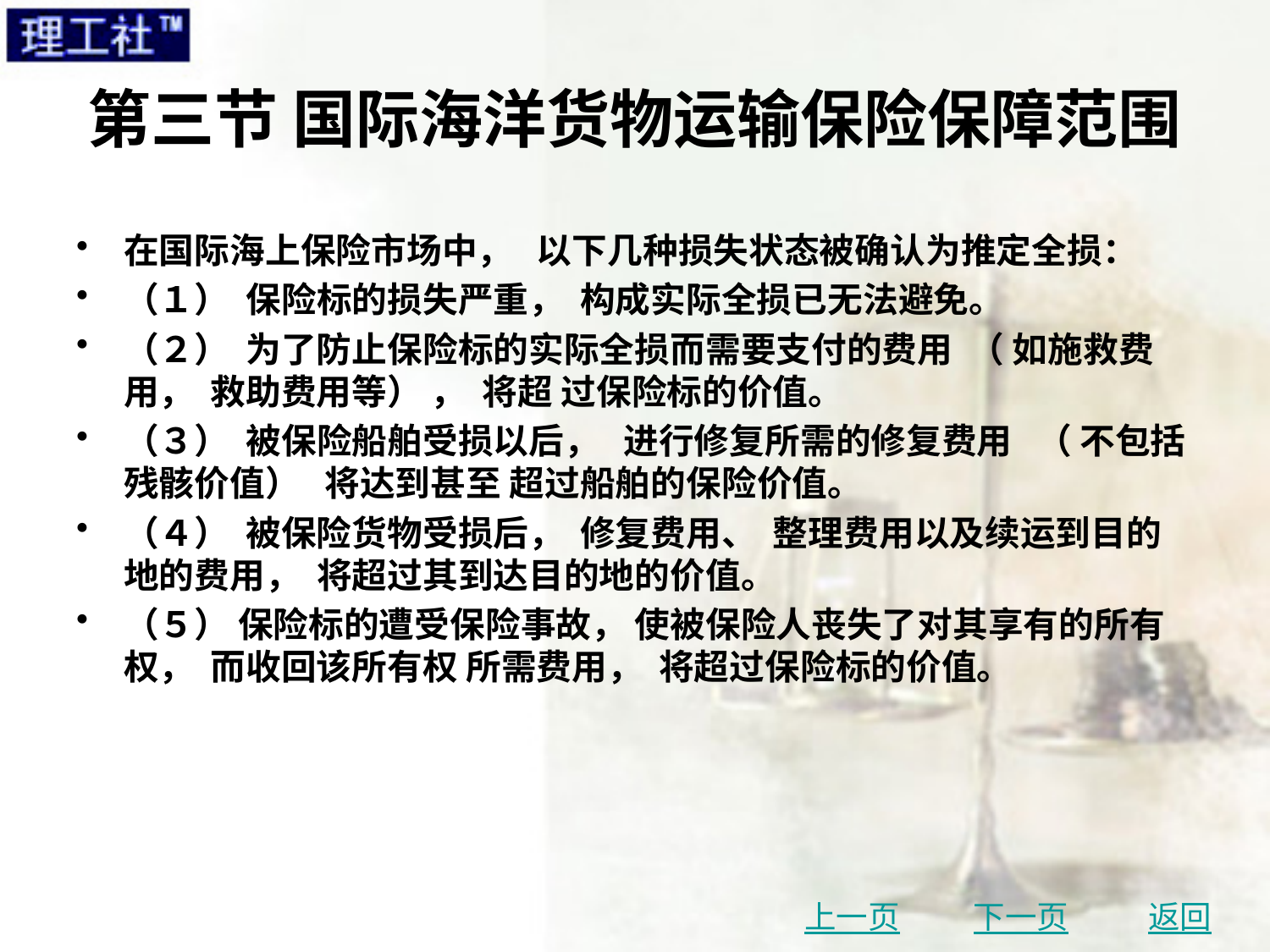

# 第三节 国际海洋货物运输保险保障范围
在国际海上保险市场中，   以下几种损失状态被确认为推定全损：
（１）  保险标的损失严重，  构成实际全损已无法避免。
（２）  为了防止保险标的实际全损而需要支付的费用  （ 如施救费用，  救助费用等） ，  将超 过保险标的价值。
（３）  被保险船舶受损以后，   进行修复所需的修复费用   （ 不包括残骸价值）   将达到甚至 超过船舶的保险价值。
（４）  被保险货物受损后，  修复费用、  整理费用以及续运到目的地的费用，  将超过其到达目的地的价值。
（５） 保险标的遭受保险事故， 使被保险人丧失了对其享有的所有权，  而收回该所有权 所需费用，  将超过保险标的价值。

上一页
下一页
返回